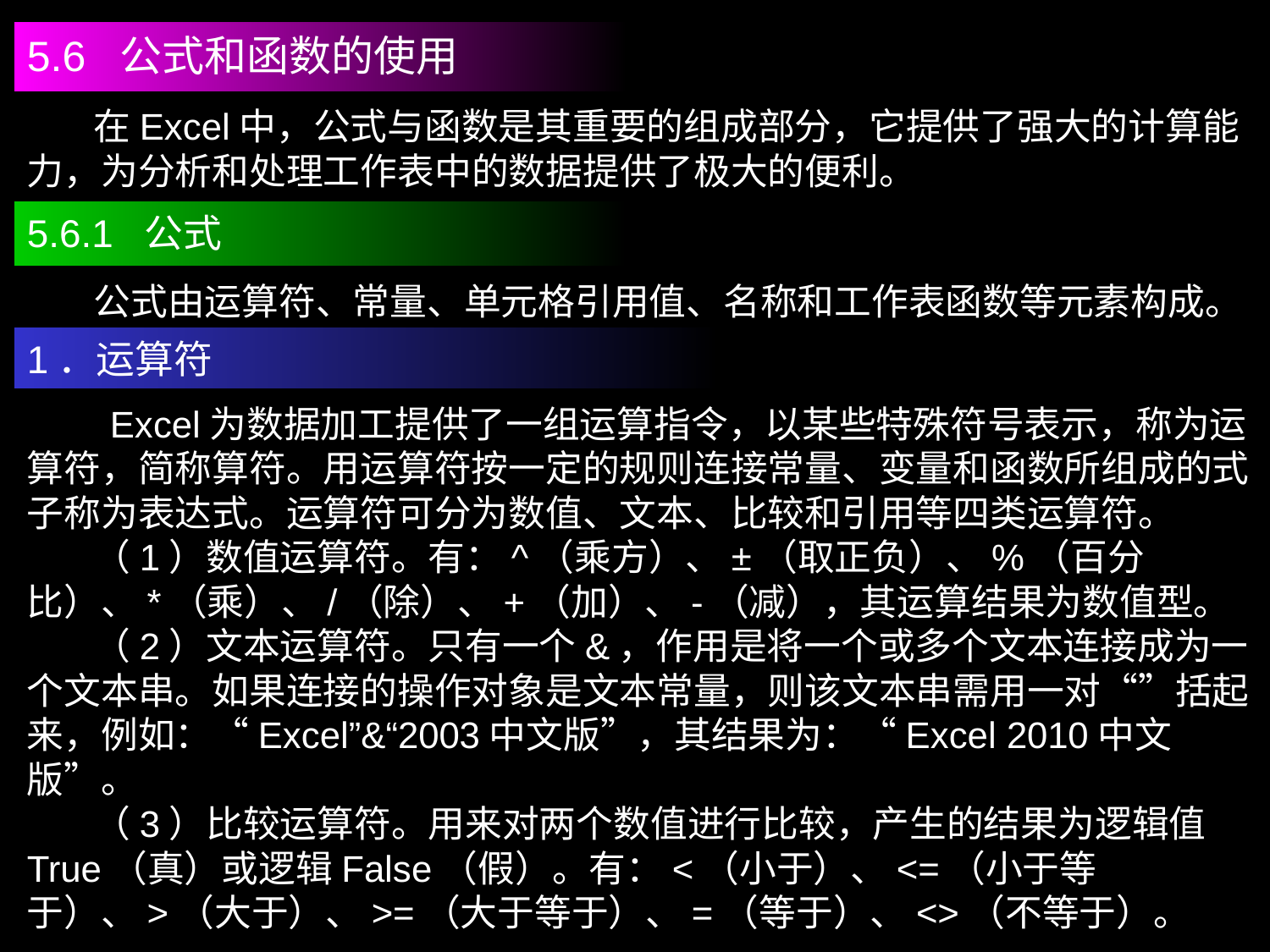

5.6  公式和函数的使用
       在Excel中，公式与函数是其重要的组成部分，它提供了强大的计算能力，为分析和处理工作表中的数据提供了极大的便利。
5.6.1  公式
       公式由运算符、常量、单元格引用值、名称和工作表函数等元素构成。
1．运算符
        Excel为数据加工提供了一组运算指令，以某些特殊符号表示，称为运算符，简称算符。用运算符按一定的规则连接常量、变量和函数所组成的式子称为表达式。运算符可分为数值、文本、比较和引用等四类运算符。
       （1）数值运算符。有：^（乘方）、±（取正负）、%（百分比）、*（乘）、/（除）、+（加）、-（减），其运算结果为数值型。
       （2）文本运算符。只有一个&，作用是将一个或多个文本连接成为一个文本串。如果连接的操作对象是文本常量，则该文本串需用一对“”括起来，例如：“Excel”&“2003中文版”，其结果为：“Excel 2010中文版”。
       （3）比较运算符。用来对两个数值进行比较，产生的结果为逻辑值True（真）或逻辑False（假）。有：<（小于）、<=（小于等于）、>（大于）、>=（大于等于）、=（等于）、<>（不等于）。